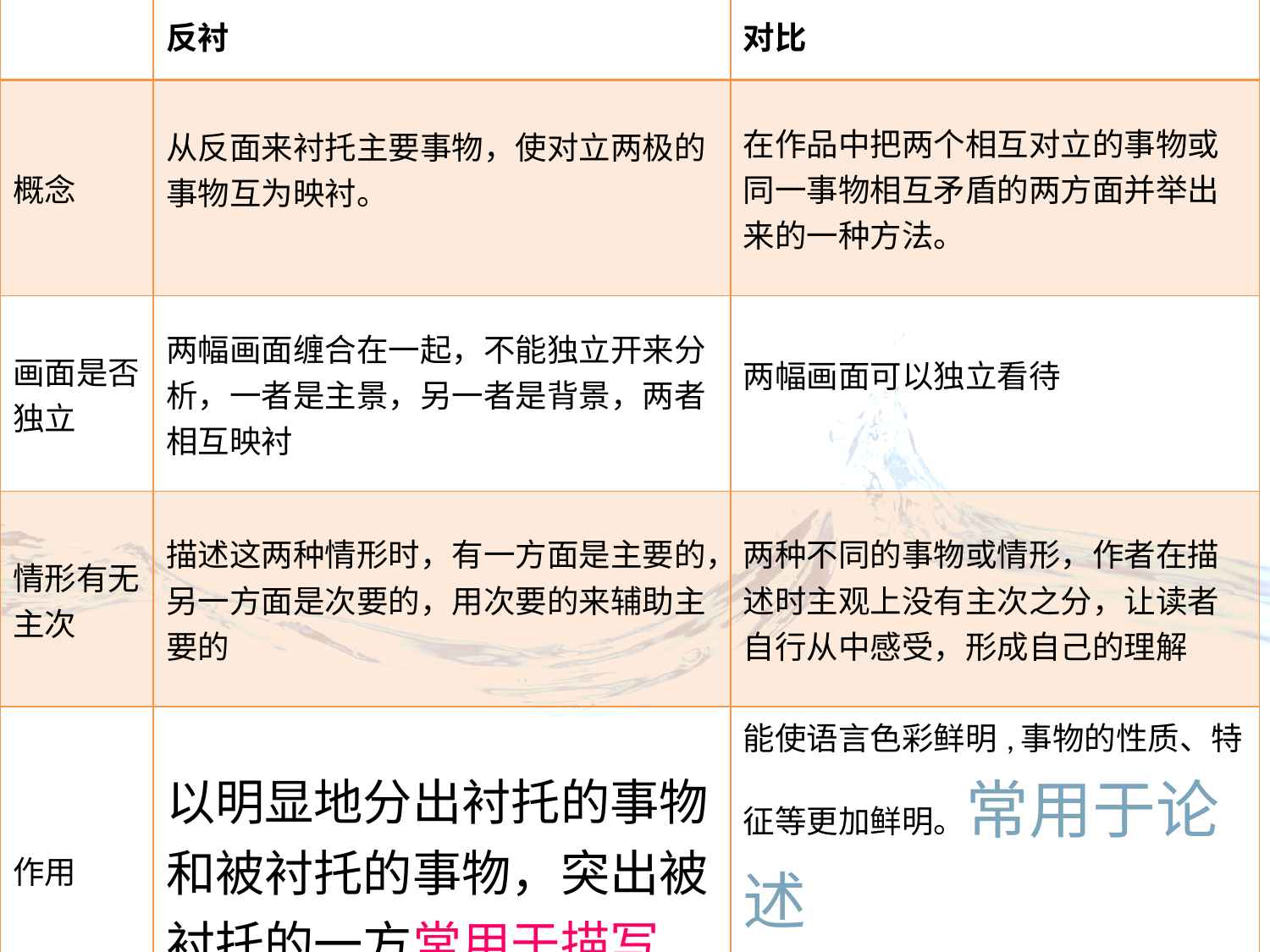

|  | 反衬 | 对比 |
| --- | --- | --- |
| 概念 | 从反面来衬托主要事物，使对立两极的事物互为映衬。 | 在作品中把两个相互对立的事物或同一事物相互矛盾的两方面并举出来的一种方法。 |
| 画面是否独立 | 两幅画面缠合在一起，不能独立开来分析，一者是主景，另一者是背景，两者相互映衬 | 两幅画面可以独立看待 |
| 情形有无主次 | 描述这两种情形时，有一方面是主要的，另一方面是次要的，用次要的来辅助主要的 | 两种不同的事物或情形，作者在描述时主观上没有主次之分，让读者自行从中感受，形成自己的理解 |
| 作用 | 以明显地分出衬托的事物和被衬托的事物，突出被衬托的一方常用于描写 | 能使语言色彩鲜明,事物的性质、特征等更加鲜明。常用于论述 |